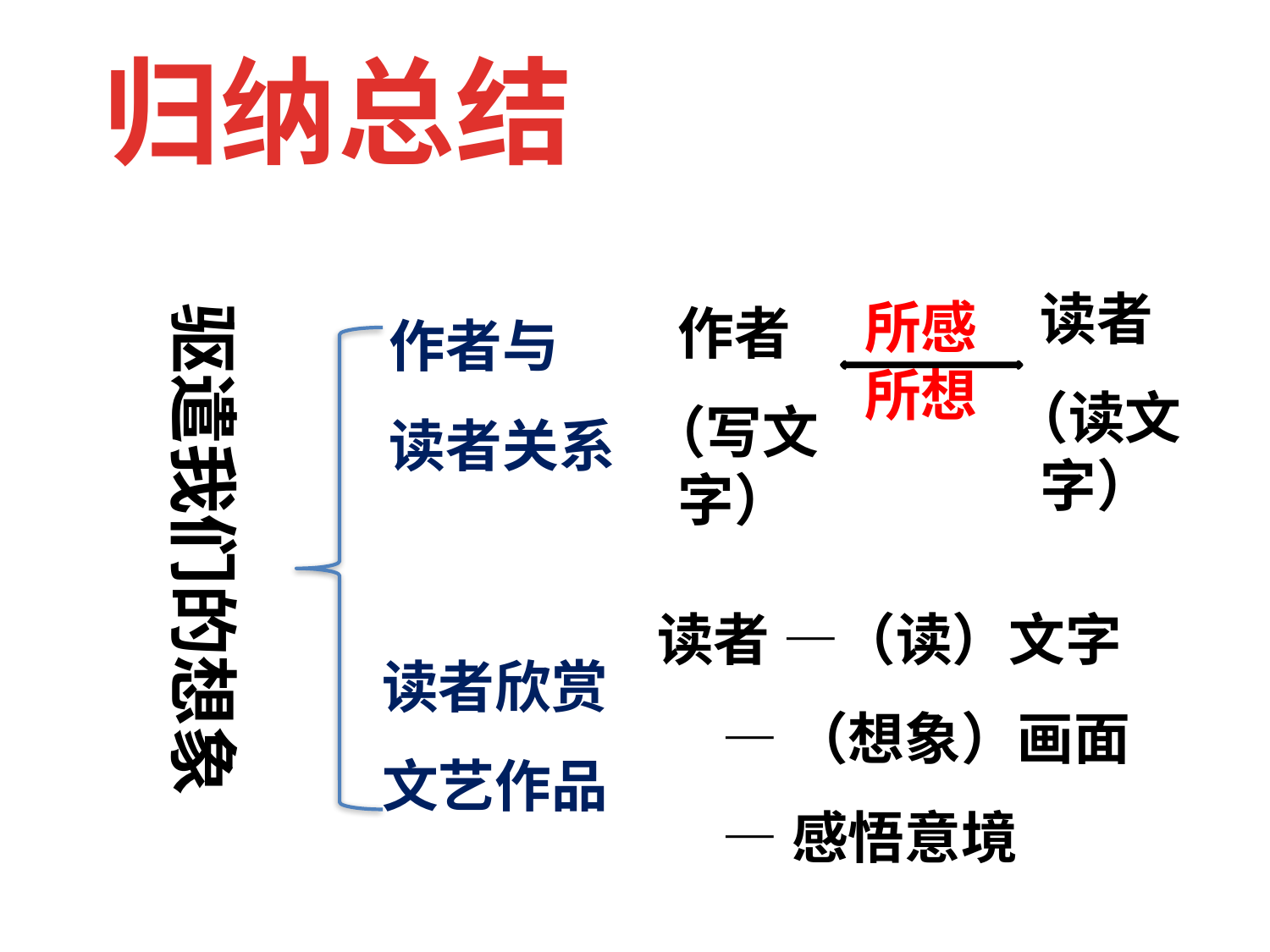

归纳总结
读者
（读文字）
所感所想
驱遣我们的想象
作者
（写文字）
作者与
读者关系

读者 —（读）文字
     —（想象）画面
     —感悟意境
读者欣赏
文艺作品